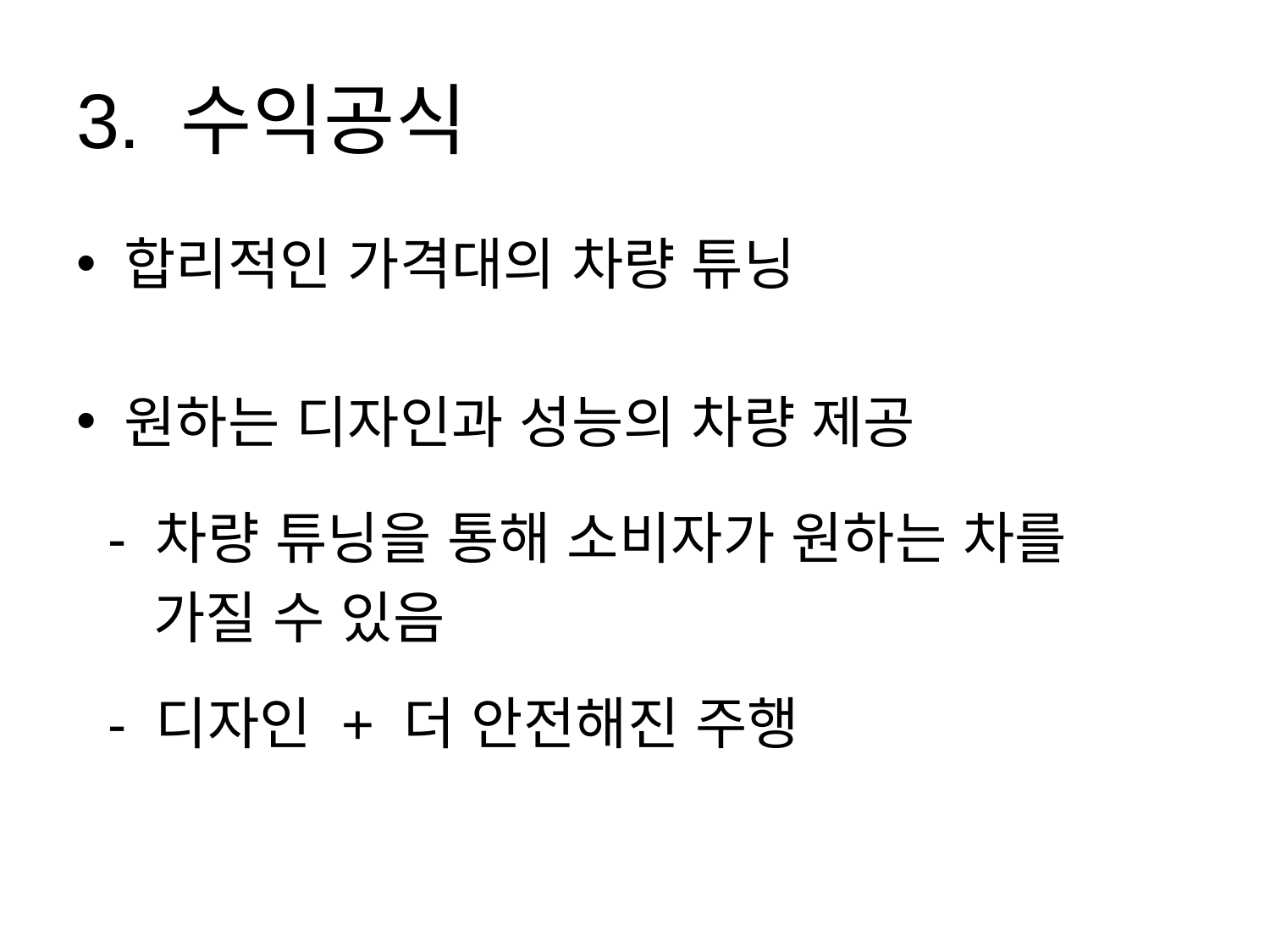

# 3. 수익공식
합리적인 가격대의 차량 튜닝

원하는 디자인과 성능의 차량 제공

  - 차량 튜닝을 통해 소비자가 원하는 차를
    가질 수 있음
  - 디자인 + 더 안전해진 주행